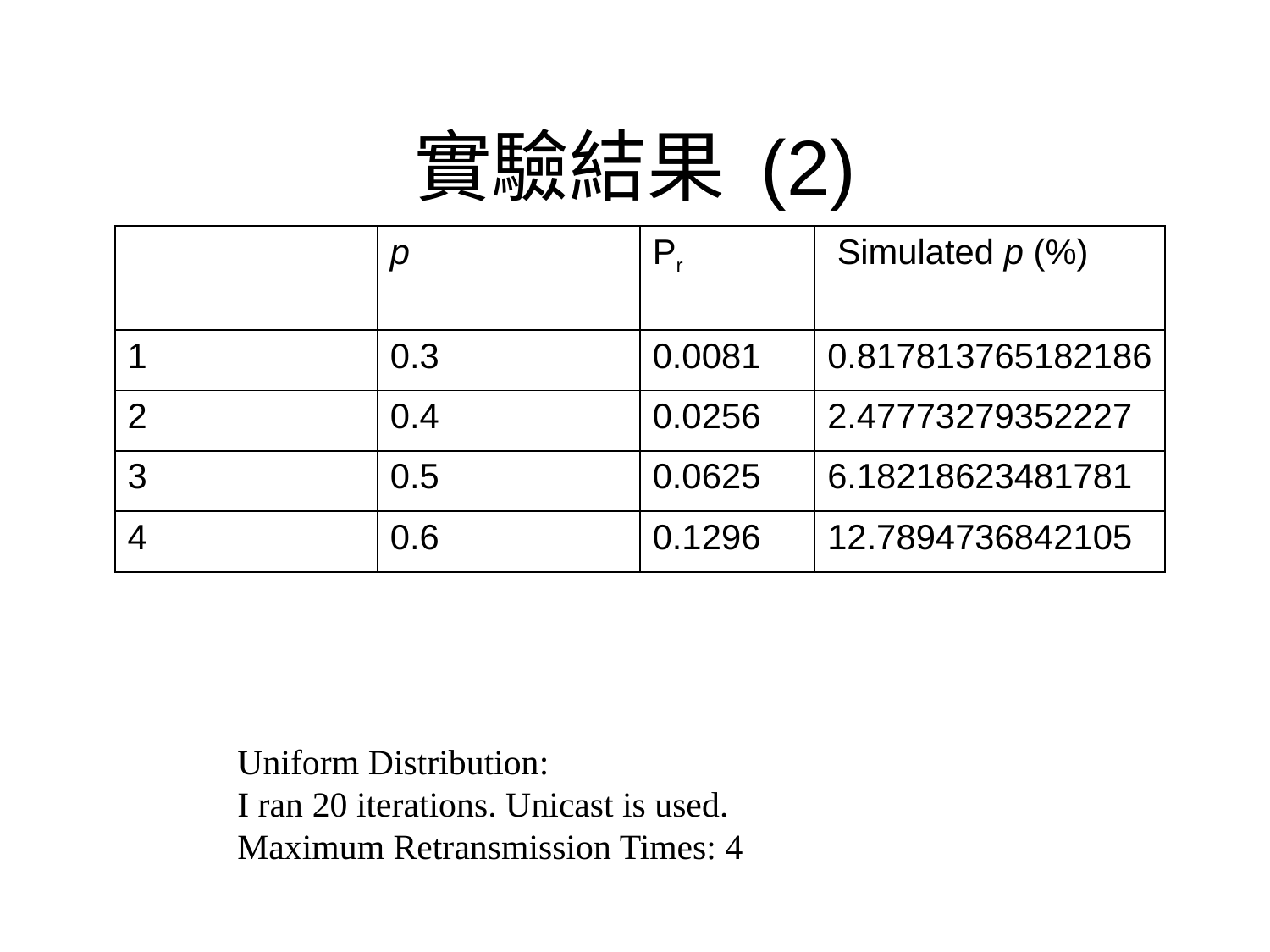

實驗結果 (2)
|  | p | Pr | Simulated p (%) |
| --- | --- | --- | --- |
| 1 | 0.3 | 0.0081 | 0.817813765182186 |
| 2 | 0.4 | 0.0256 | 2.47773279352227 |
| 3 | 0.5 | 0.0625 | 6.18218623481781 |
| 4 | 0.6 | 0.1296 | 12.7894736842105 |

Uniform Distribution:
I ran 20 iterations. Unicast is used.
Maximum Retransmission Times: 4